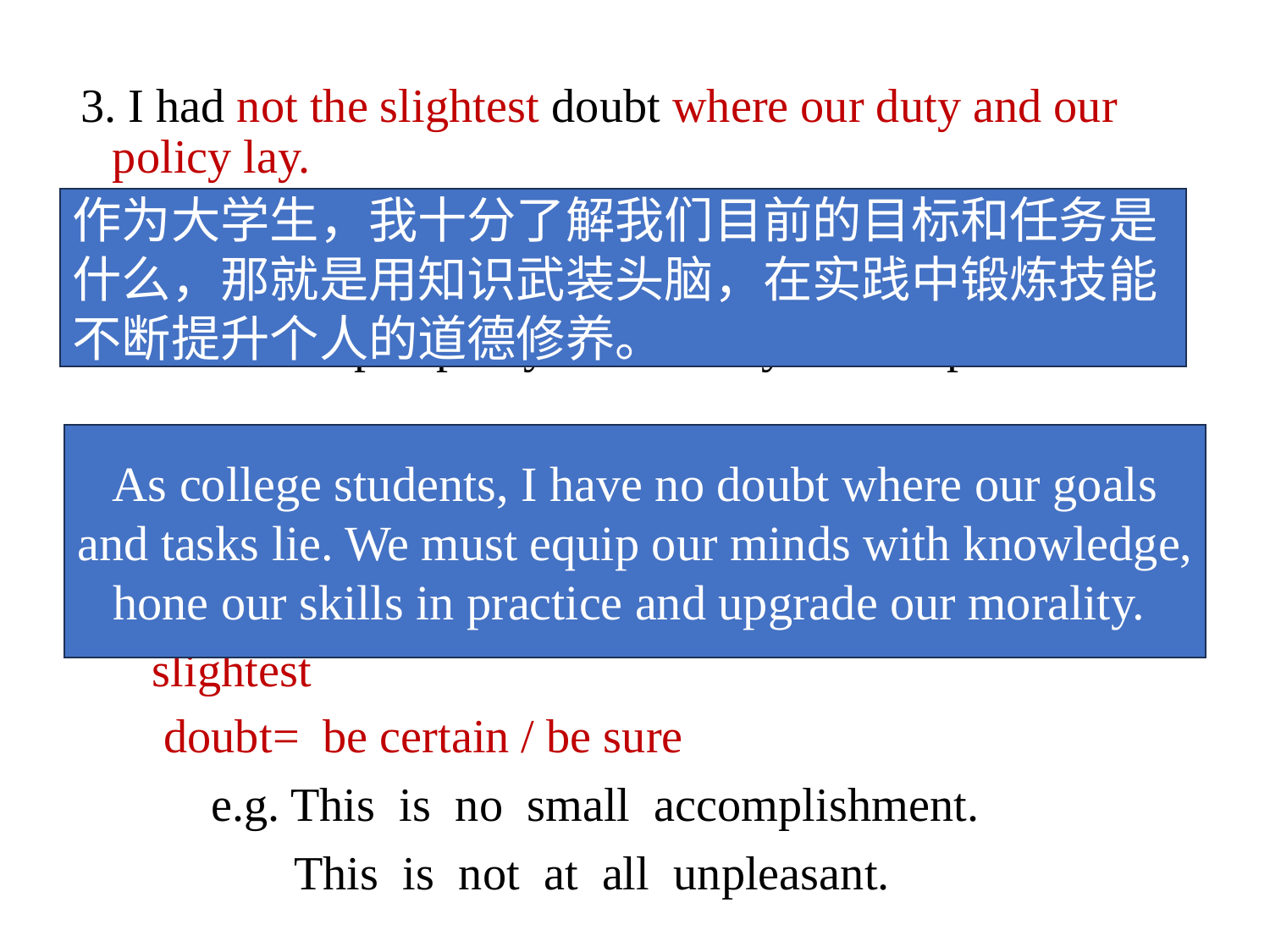

3. I had not the slightest doubt where our duty and our policy lay.
lay: exist, be found, reside
            e.g. The bitter experience of the past few years has shown that prosperity lies in unity and cooperation.

2)   What clause does where introduce?

figure of speech: litotes 间接肯定法； not  the slightest
       doubt=  be certain / be sure
           e.g. This is no small accomplishment.
                  This is not at all unpleasant.

作为大学生，我十分了解我们目前的目标和任务是什么，那就是用知识武装头脑，在实践中锻炼技能不断提升个人的道德修养。
As college students, I have no doubt where our goals and tasks lie. We must equip our minds with knowledge, hone our skills in practice and upgrade our morality.